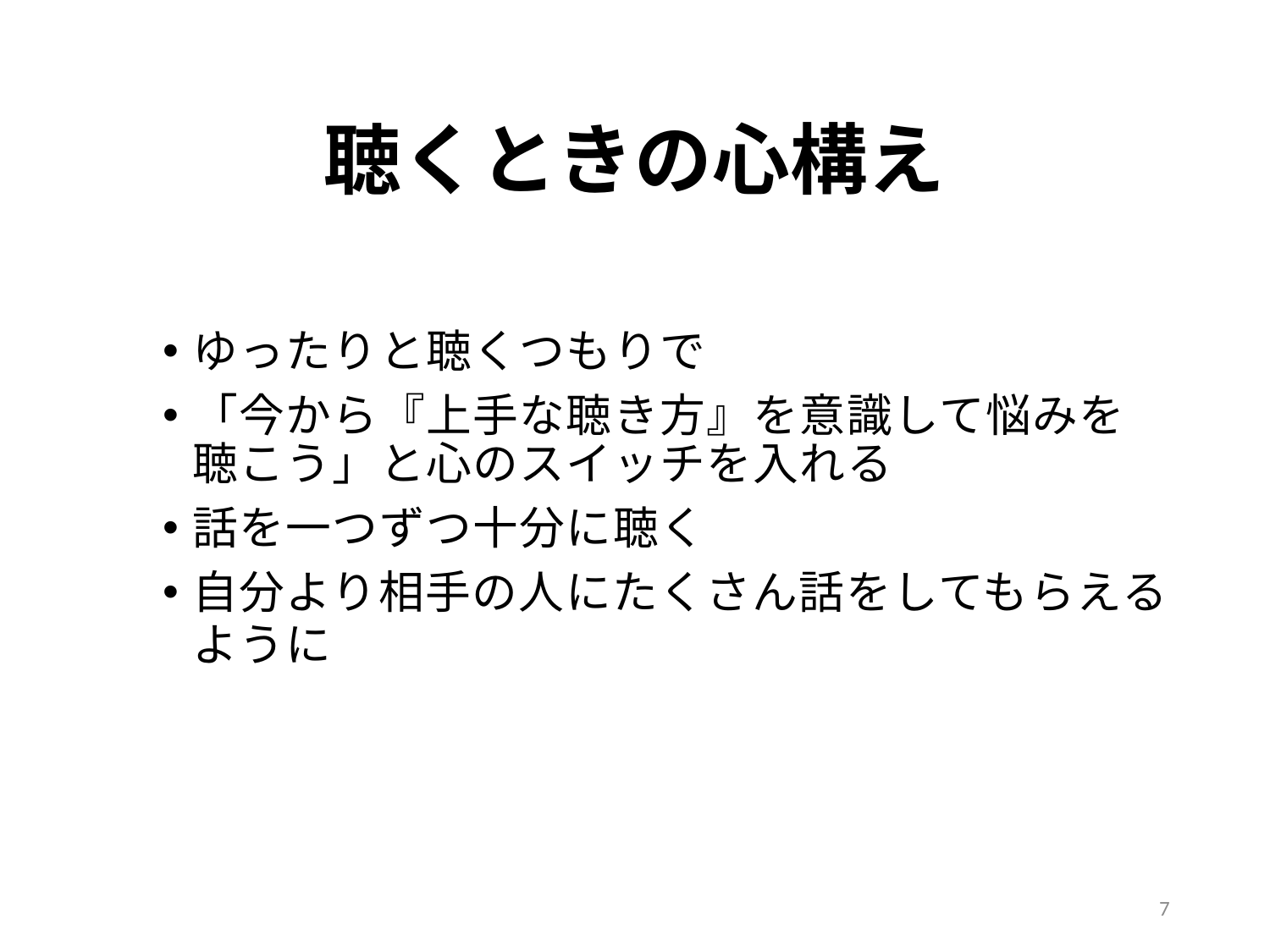

# 聴くときの心構え

ゆったりと聴くつもりで
「今から『上手な聴き方』を意識して悩みを聴こう」と心のスイッチを入れる
話を一つずつ十分に聴く
自分より相手の人にたくさん話をしてもらえるように

7